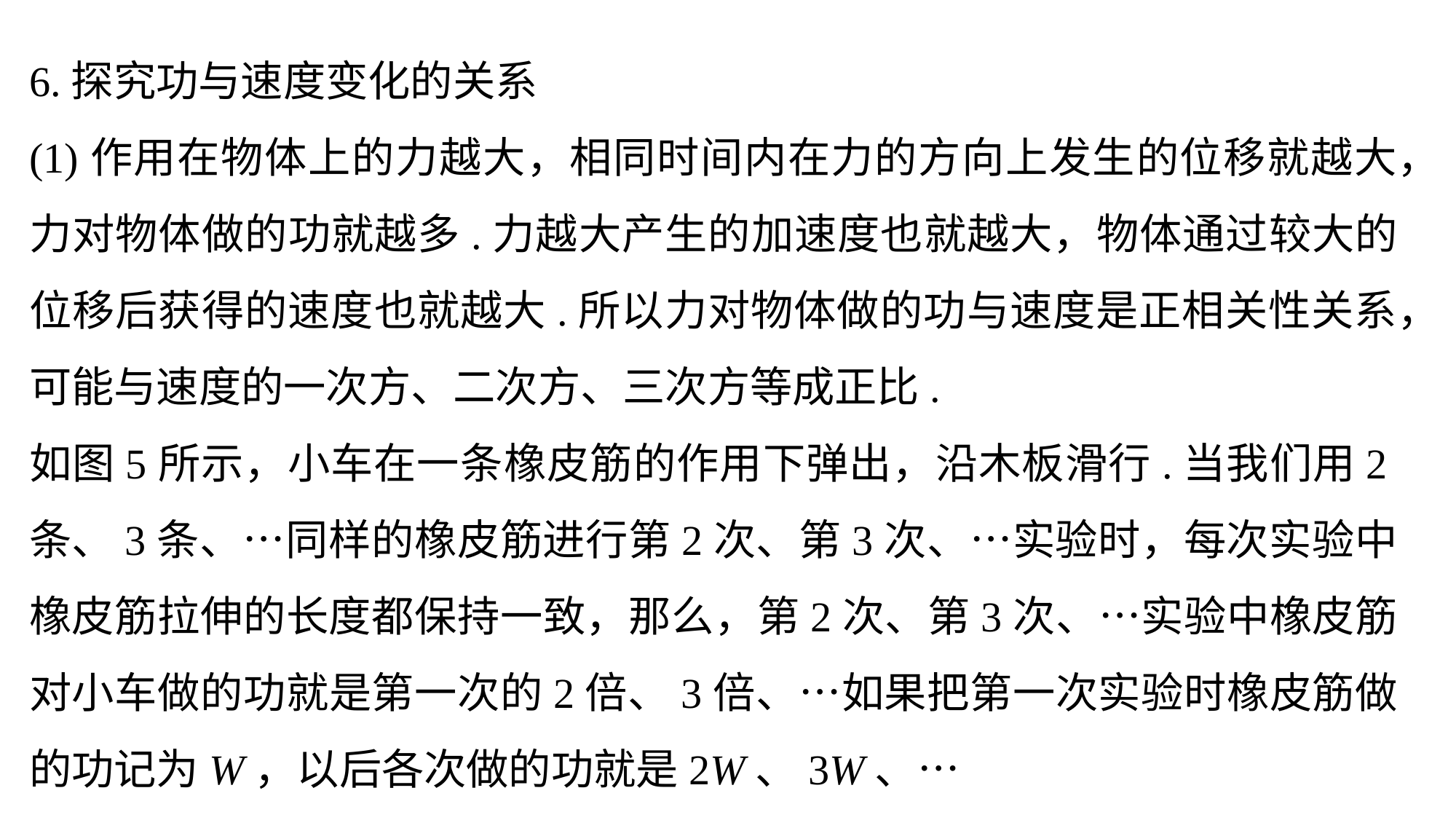

6.探究功与速度变化的关系
(1)作用在物体上的力越大，相同时间内在力的方向上发生的位移就越大，力对物体做的功就越多.力越大产生的加速度也就越大，物体通过较大的位移后获得的速度也就越大.所以力对物体做的功与速度是正相关性关系，可能与速度的一次方、二次方、三次方等成正比.
如图5所示，小车在一条橡皮筋的作用下弹出，沿木板滑行.当我们用2条、3条、…同样的橡皮筋进行第2次、第3次、…实验时，每次实验中橡皮筋拉伸的长度都保持一致，那么，第2次、第3次、…实验中橡皮筋对小车做的功就是第一次的2倍、3倍、…如果把第一次实验时橡皮筋做的功记为W，以后各次做的功就是2W、3W、…